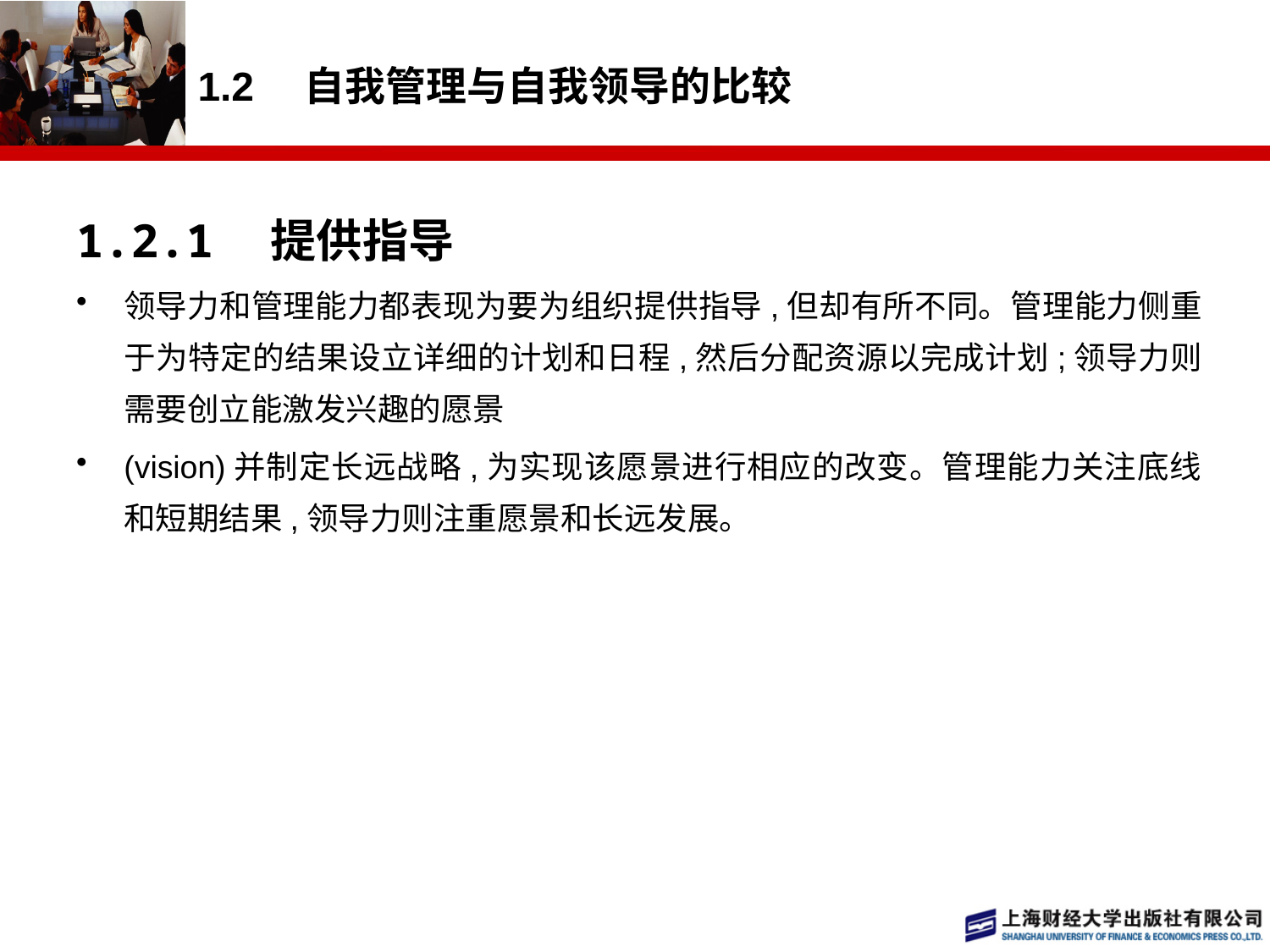

# 1.2　自我管理与自我领导的比较
1.2.1　提供指导
领导力和管理能力都表现为要为组织提供指导,但却有所不同。管理能力侧重于为特定的结果设立详细的计划和日程,然后分配资源以完成计划;领导力则需要创立能激发兴趣的愿景
(vision)并制定长远战略,为实现该愿景进行相应的改变。管理能力关注底线和短期结果,领导力则注重愿景和长远发展。